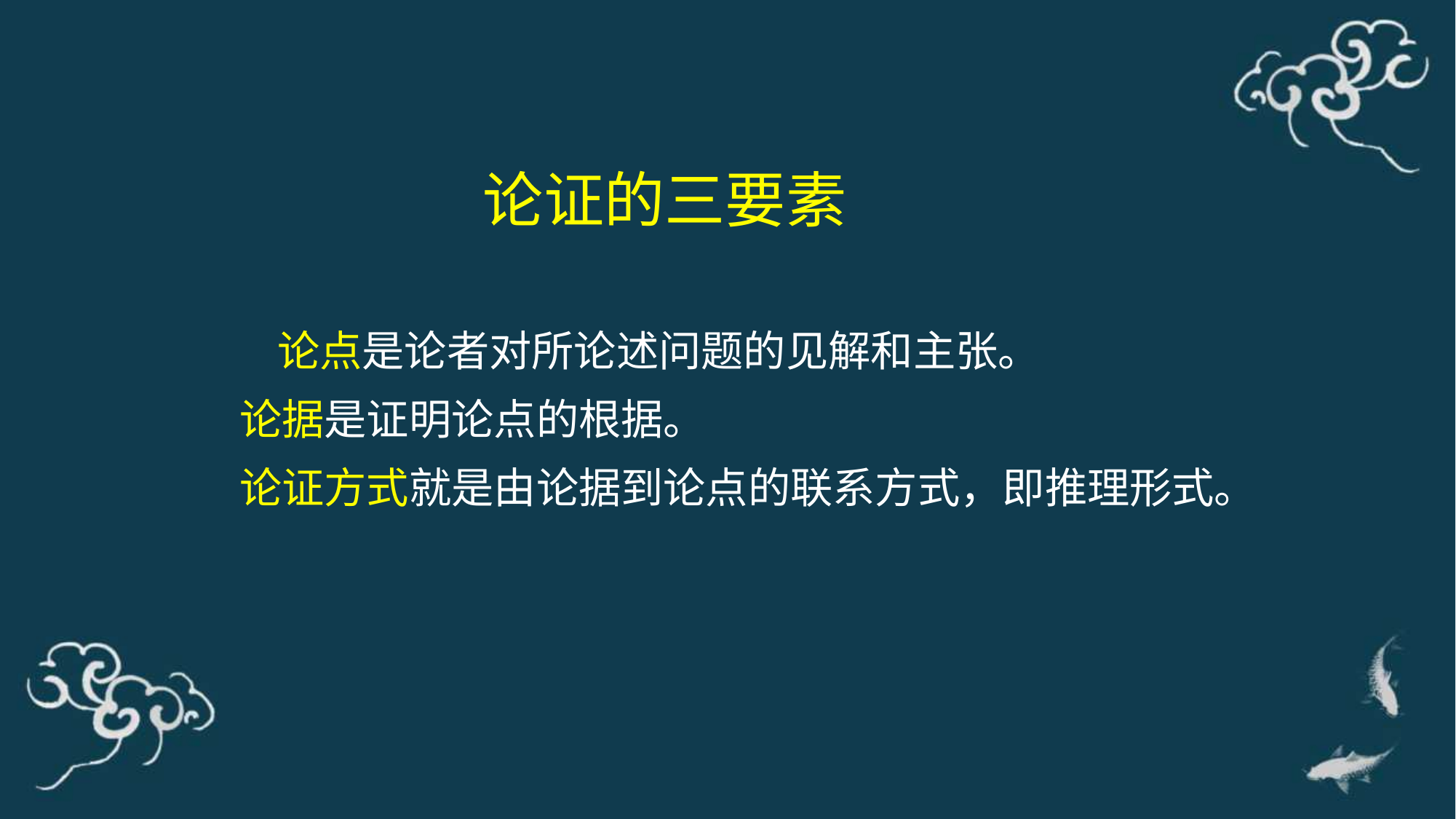

论证的三要素

         论点是论者对所论述问题的见解和主张。
     论据是证明论点的根据。
     论证方式就是由论据到论点的联系方式，即推理形式。